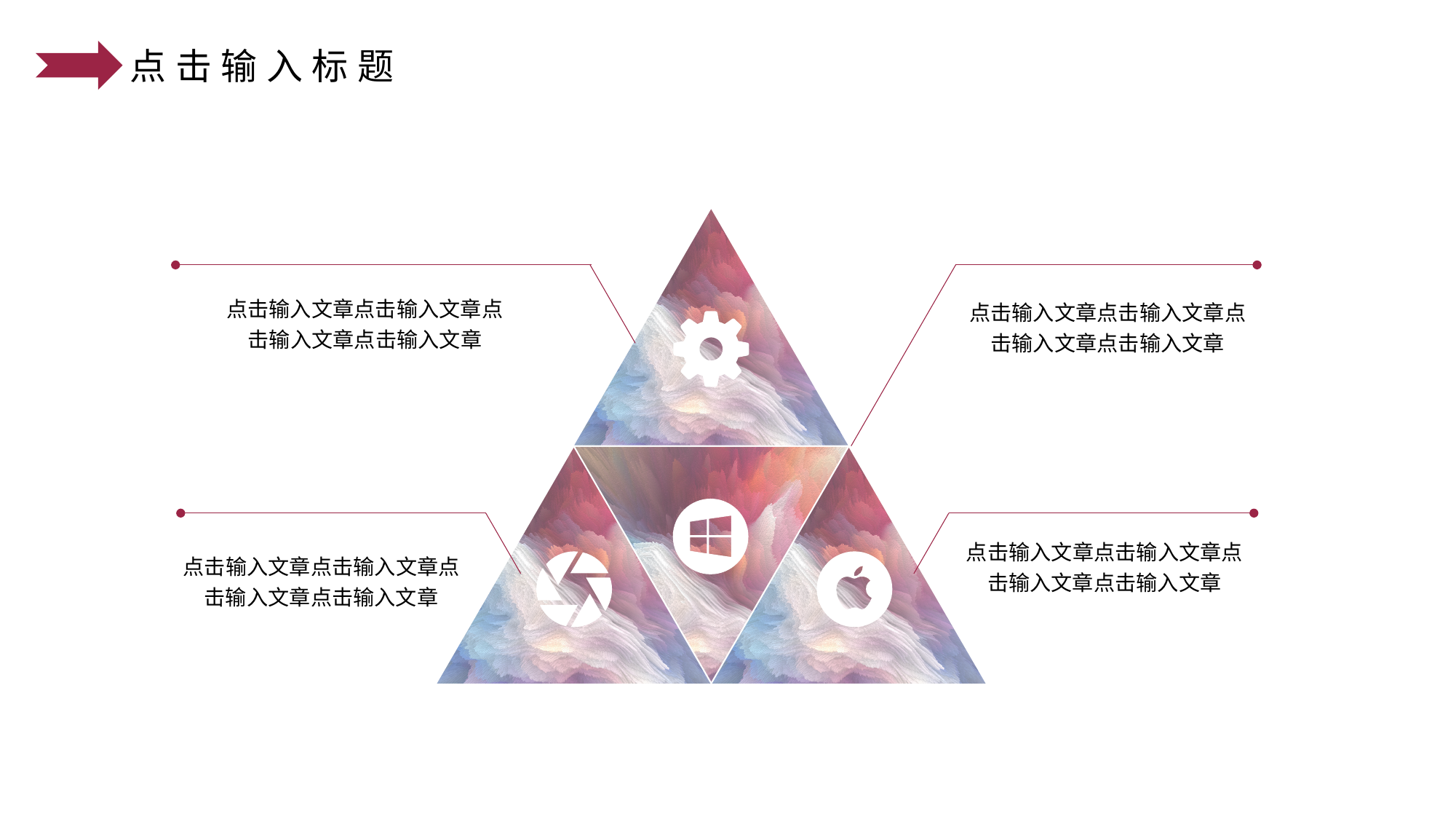

点击输入标题

点击输入文章点击输入文章点击输入文章点击输入文章
点击输入文章点击输入文章点击输入文章点击输入文章

点击输入文章点击输入文章点击输入文章点击输入文章
点击输入文章点击输入文章点击输入文章点击输入文章